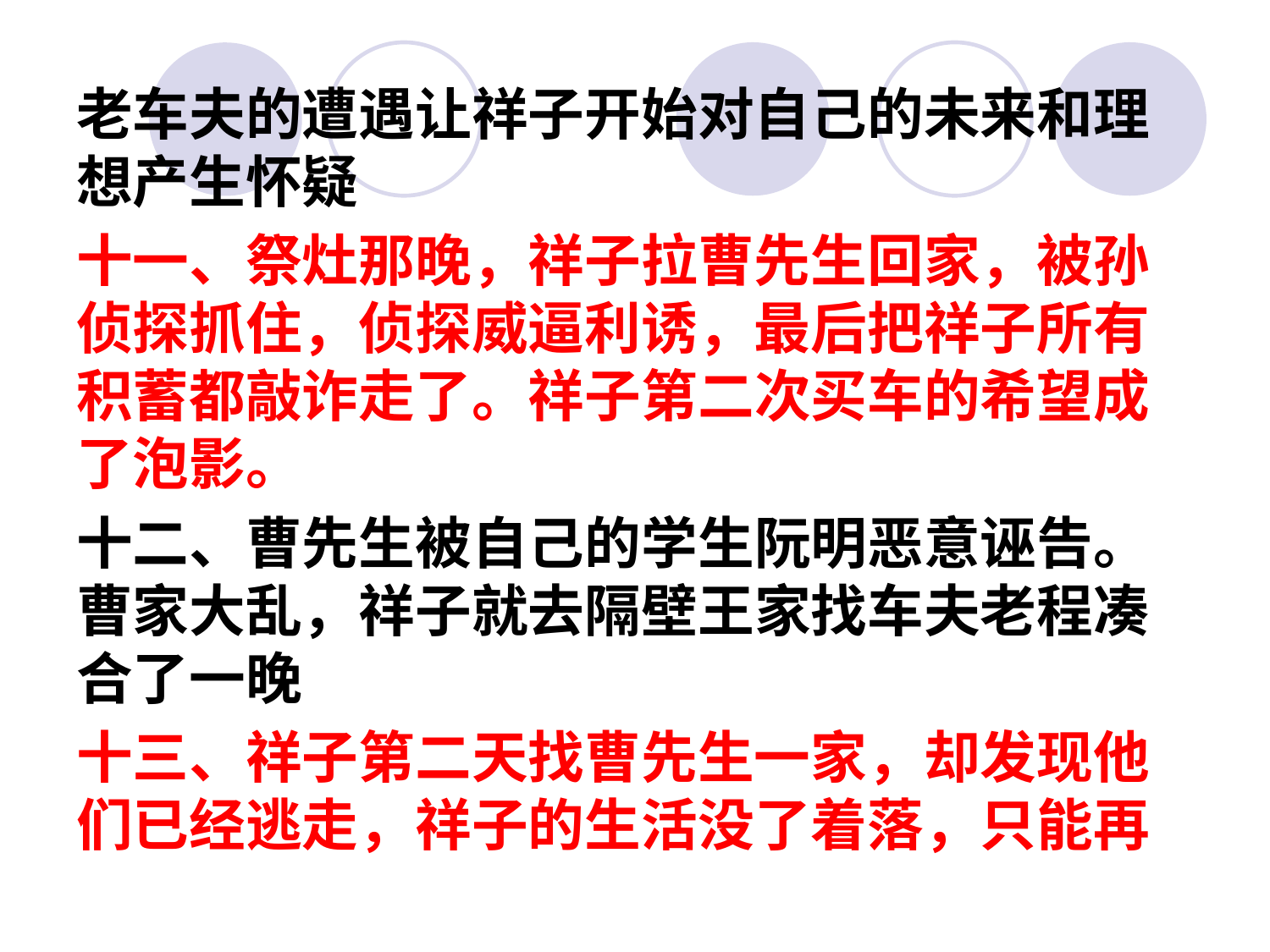

老车夫的遭遇让祥子开始对自己的未来和理想产生怀疑
十一、祭灶那晚，祥子拉曹先生回家，被孙侦探抓住，侦探威逼利诱，最后把祥子所有积蓄都敲诈走了。祥子第二次买车的希望成了泡影。
十二、曹先生被自己的学生阮明恶意诬告。曹家大乱，祥子就去隔壁王家找车夫老程凑合了一晚
十三、祥子第二天找曹先生一家，却发现他们已经逃走，祥子的生活没了着落，只能再